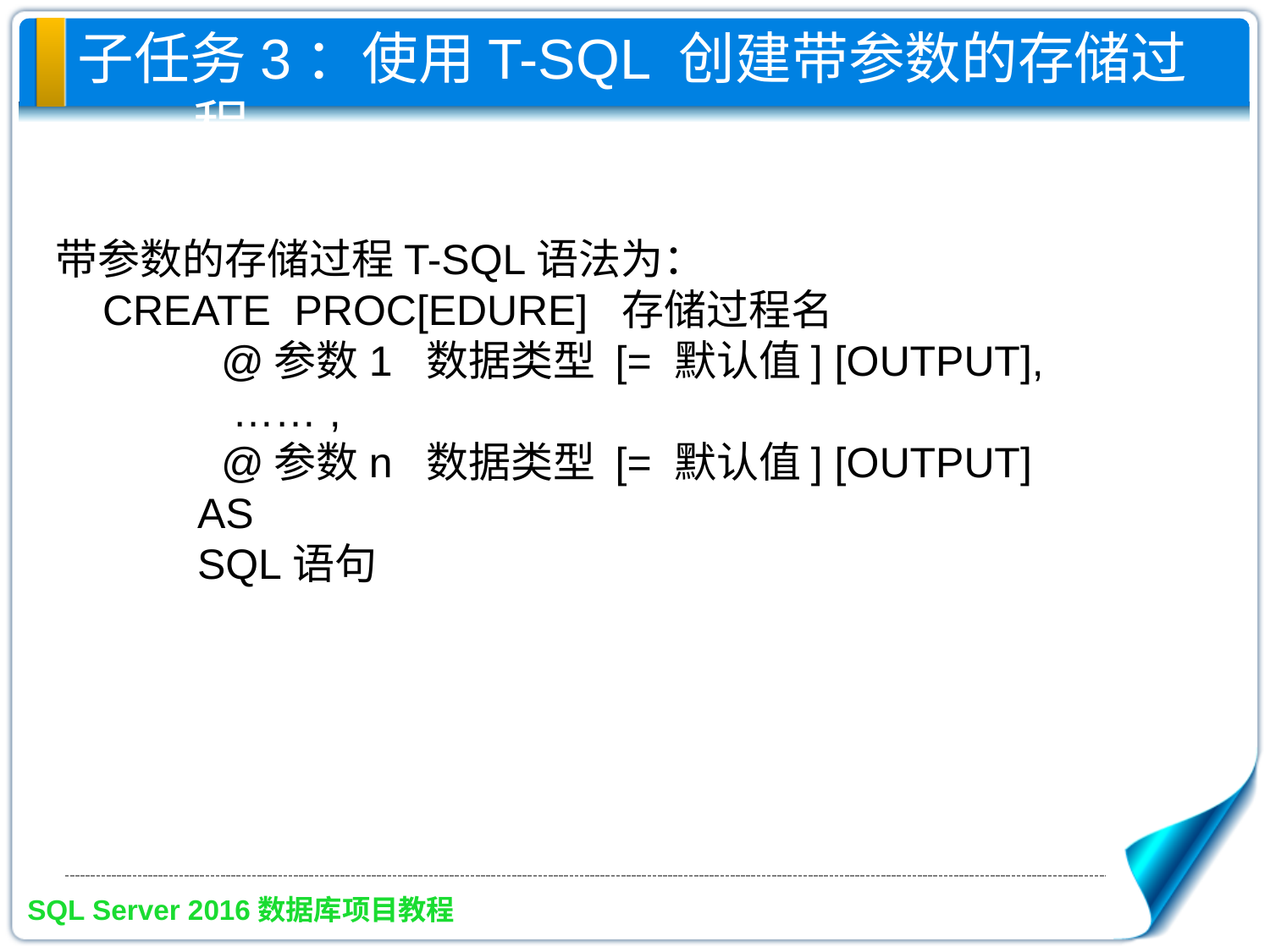

子任务3：使用T-SQL 创建带参数的存储过程

带参数的存储过程T-SQL语法为：
    CREATE  PROC[EDURE]  存储过程名
              @参数1  数据类型 [= 默认值] [OUTPUT],
               …… ,
              @参数n  数据类型 [= 默认值] [OUTPUT]
            AS
            SQL语句